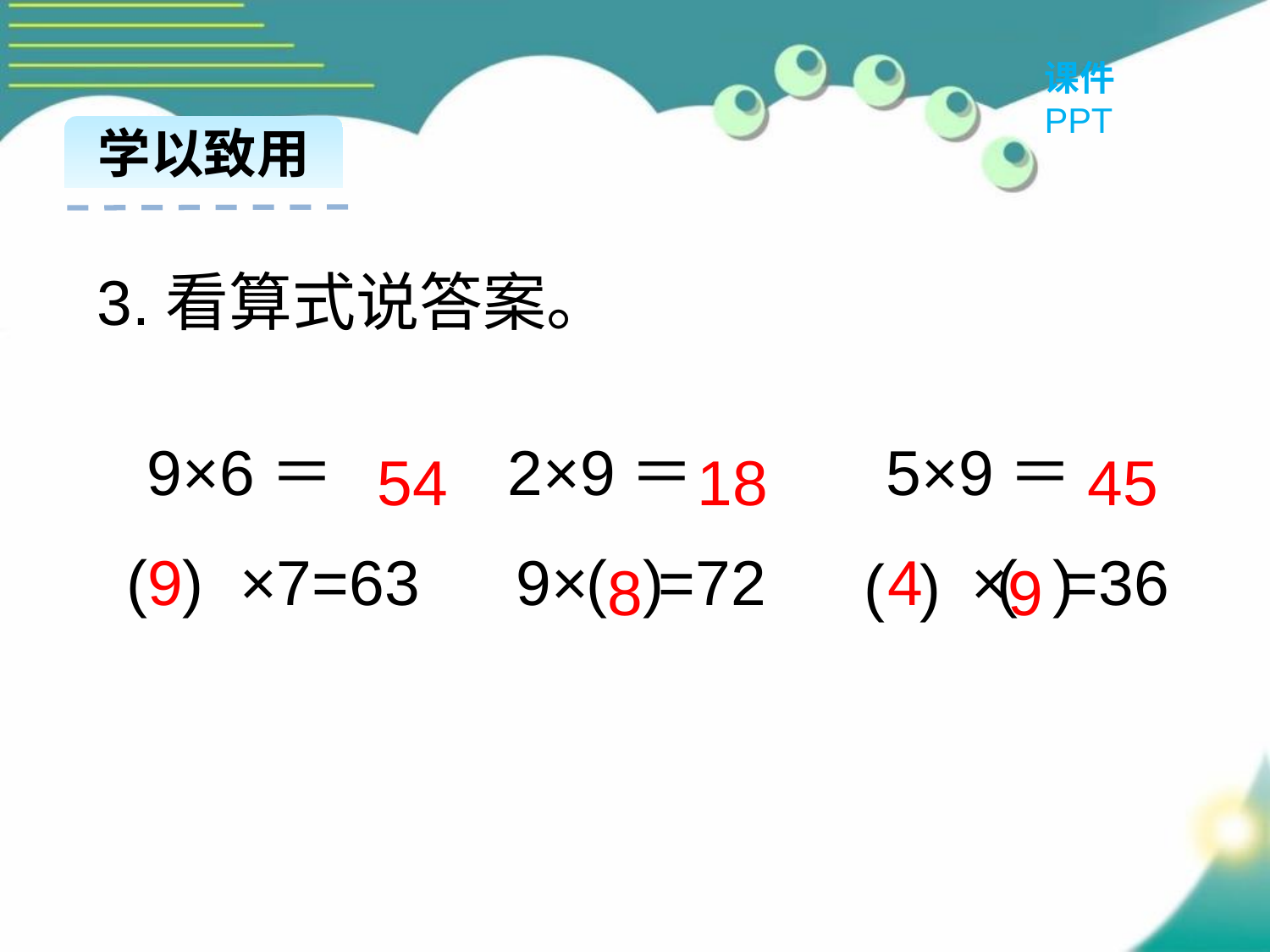

课件PPT
学以致用

3.看算式说答案。
9×6＝
2×9＝
5×9＝
(  )
×7=63
9×    =72
(  )
×   =36
(  )
(  )
54
18
45
9
4
8
9